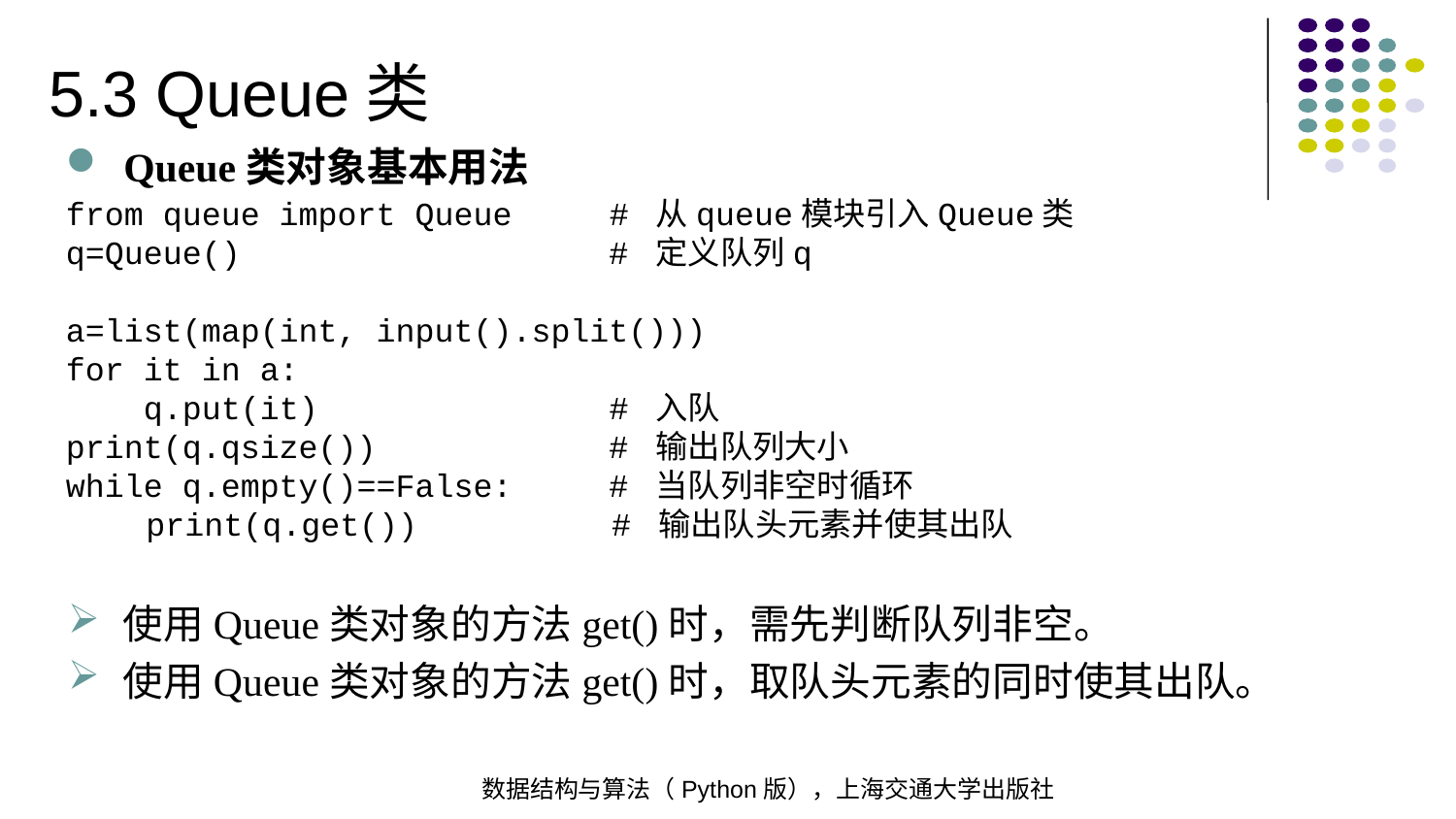

5.3 Queue类
Queue类对象基本用法
from queue import Queue     # 从queue模块引入Queue类
q=Queue()                   # 定义队列q

a=list(map(int, input().split()))
for it in a:
    q.put(it)               # 入队
print(q.qsize())            # 输出队列大小
while q.empty()==False:     # 当队列非空时循环
          print(q.get())          # 输出队头元素并使其出队
使用Queue类对象的方法get()时，需先判断队列非空。
使用Queue类对象的方法get()时，取队头元素的同时使其出队。